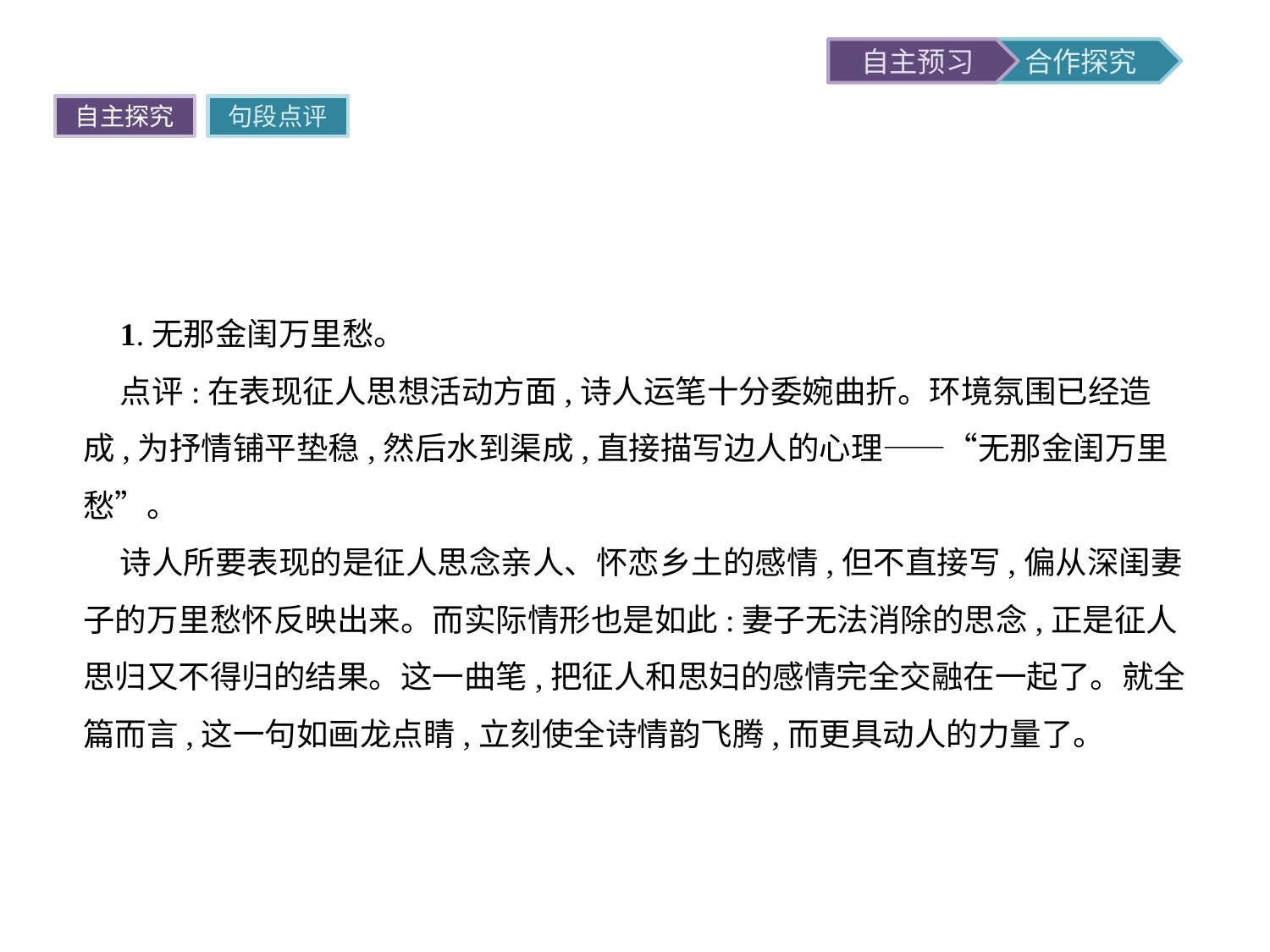

自主探究
句段点评
1.无那金闺万里愁。
点评:在表现征人思想活动方面,诗人运笔十分委婉曲折。环境氛围已经造成,为抒情铺平垫稳,然后水到渠成,直接描写边人的心理——“无那金闺万里愁”。
诗人所要表现的是征人思念亲人、怀恋乡土的感情,但不直接写,偏从深闺妻子的万里愁怀反映出来。而实际情形也是如此:妻子无法消除的思念,正是征人思归又不得归的结果。这一曲笔,把征人和思妇的感情完全交融在一起了。就全篇而言,这一句如画龙点睛,立刻使全诗情韵飞腾,而更具动人的力量了。